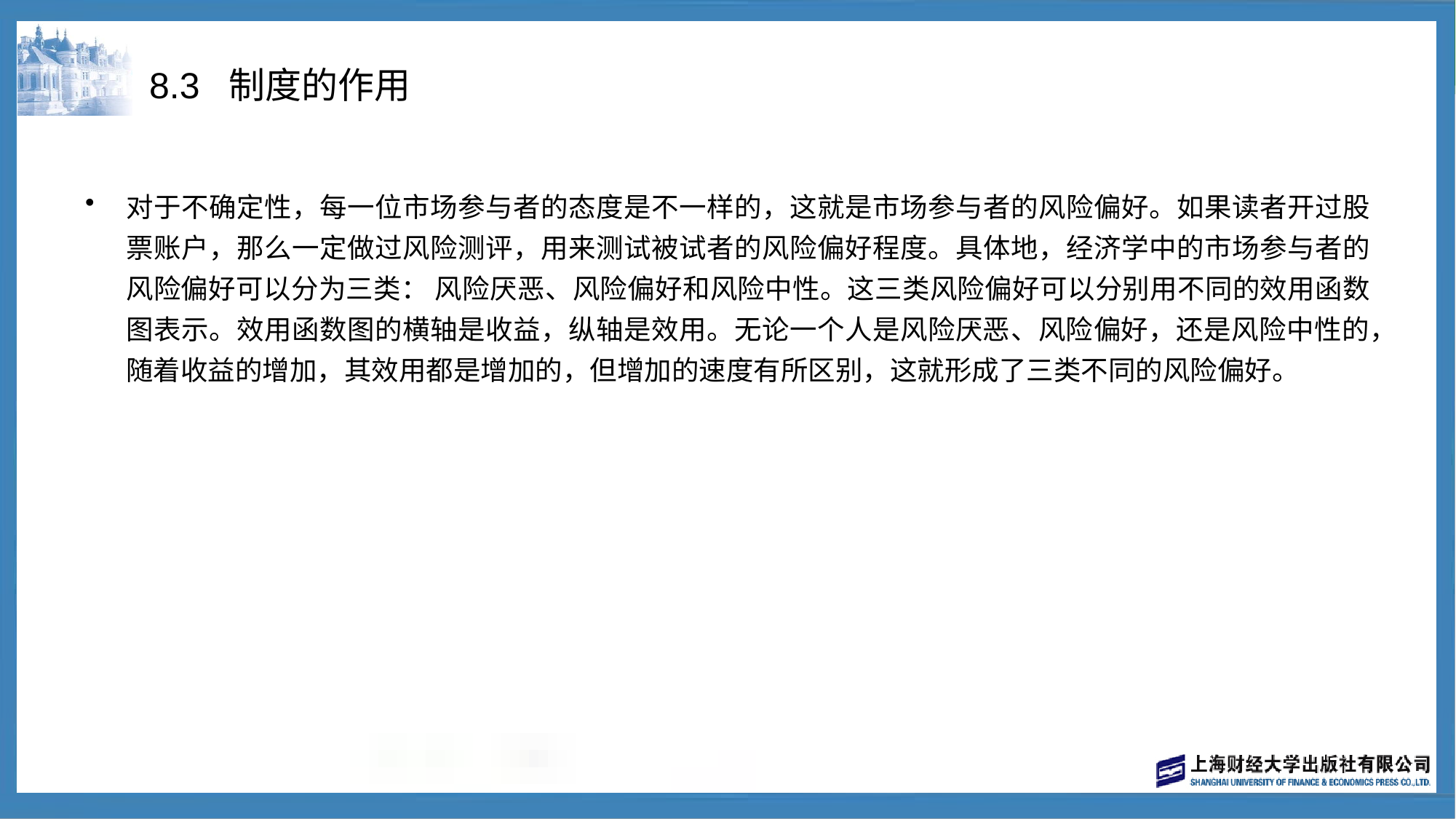

# 8.3  制度的作用
对于不确定性，每一位市场参与者的态度是不一样的，这就是市场参与者的风险偏好。如果读者开过股票账户，那么一定做过风险测评，用来测试被试者的风险偏好程度。具体地，经济学中的市场参与者的风险偏好可以分为三类： 风险厌恶、风险偏好和风险中性。这三类风险偏好可以分别用不同的效用函数图表示。效用函数图的横轴是收益，纵轴是效用。无论一个人是风险厌恶、风险偏好，还是风险中性的，随着收益的增加，其效用都是增加的，但增加的速度有所区别，这就形成了三类不同的风险偏好。